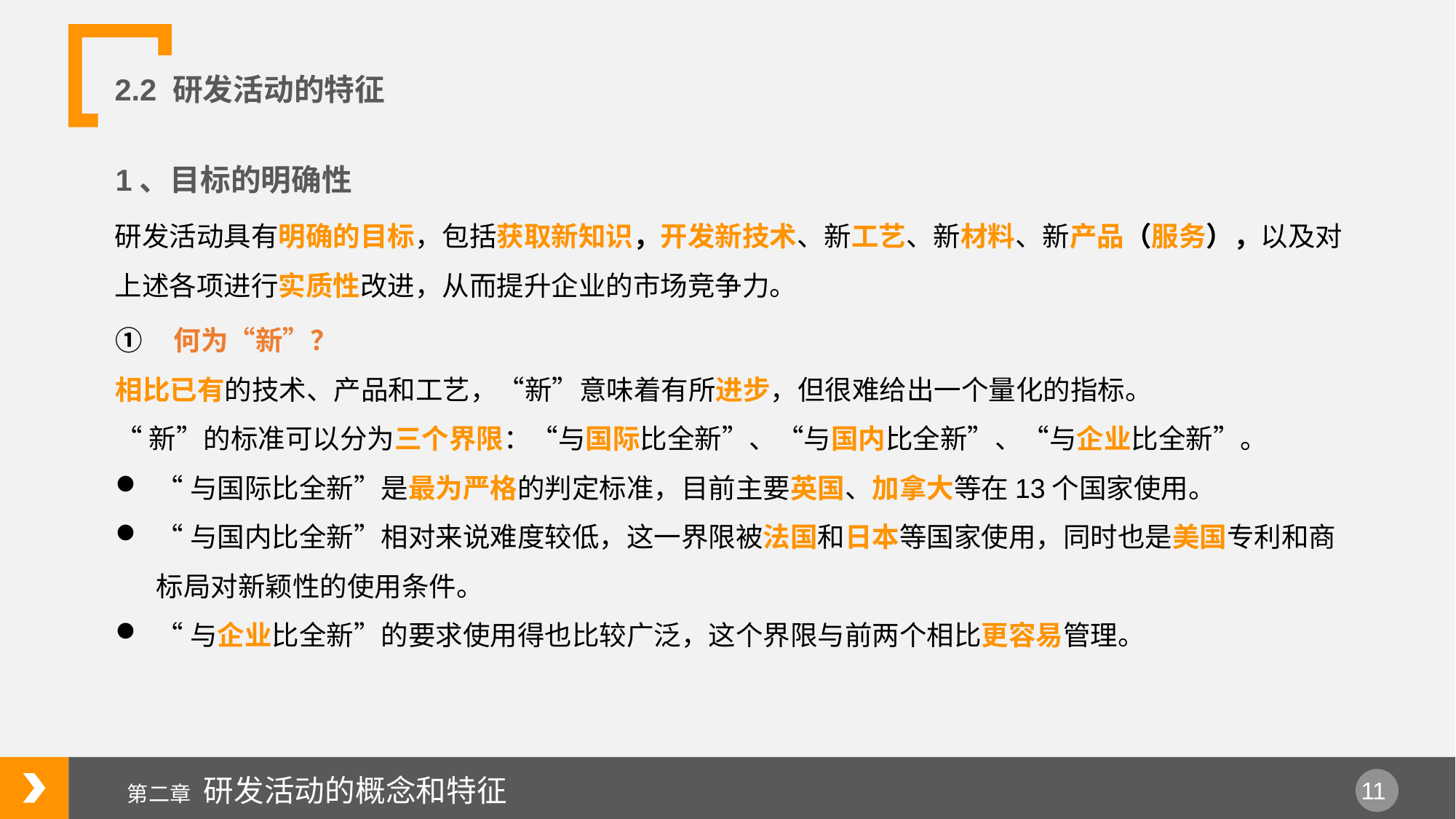

2.2 研发活动的特征
1、目标的明确性
研发活动具有明确的目标，包括获取新知识，开发新技术、新工艺、新材料、新产品（服务），以及对上述各项进行实质性改进，从而提升企业的市场竞争力。
①    何为“新”？
相比已有的技术、产品和工艺，“新”意味着有所进步，但很难给出一个量化的指标。
“新”的标准可以分为三个界限：“与国际比全新”、“与国内比全新”、“与企业比全新”。
“与国际比全新”是最为严格的判定标准，目前主要英国、加拿大等在13个国家使用。
“与国内比全新”相对来说难度较低，这一界限被法国和日本等国家使用，同时也是美国专利和商标局对新颖性的使用条件。
“与企业比全新”的要求使用得也比较广泛，这个界限与前两个相比更容易管理。